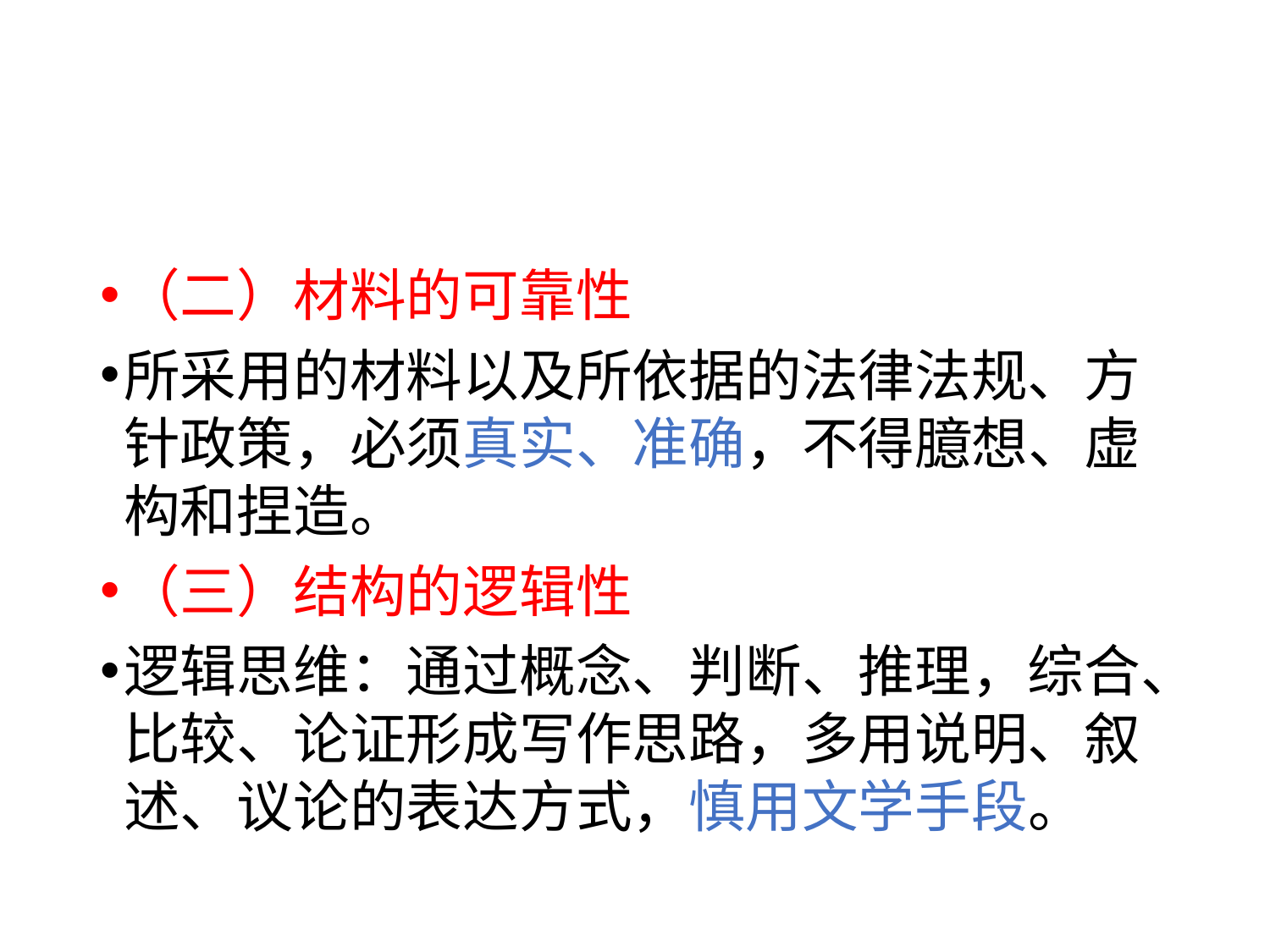

#
（二）材料的可靠性
所采用的材料以及所依据的法律法规、方针政策，必须真实、准确，不得臆想、虚构和捏造。
（三）结构的逻辑性
逻辑思维：通过概念、判断、推理，综合、比较、论证形成写作思路，多用说明、叙述、议论的表达方式，慎用文学手段。